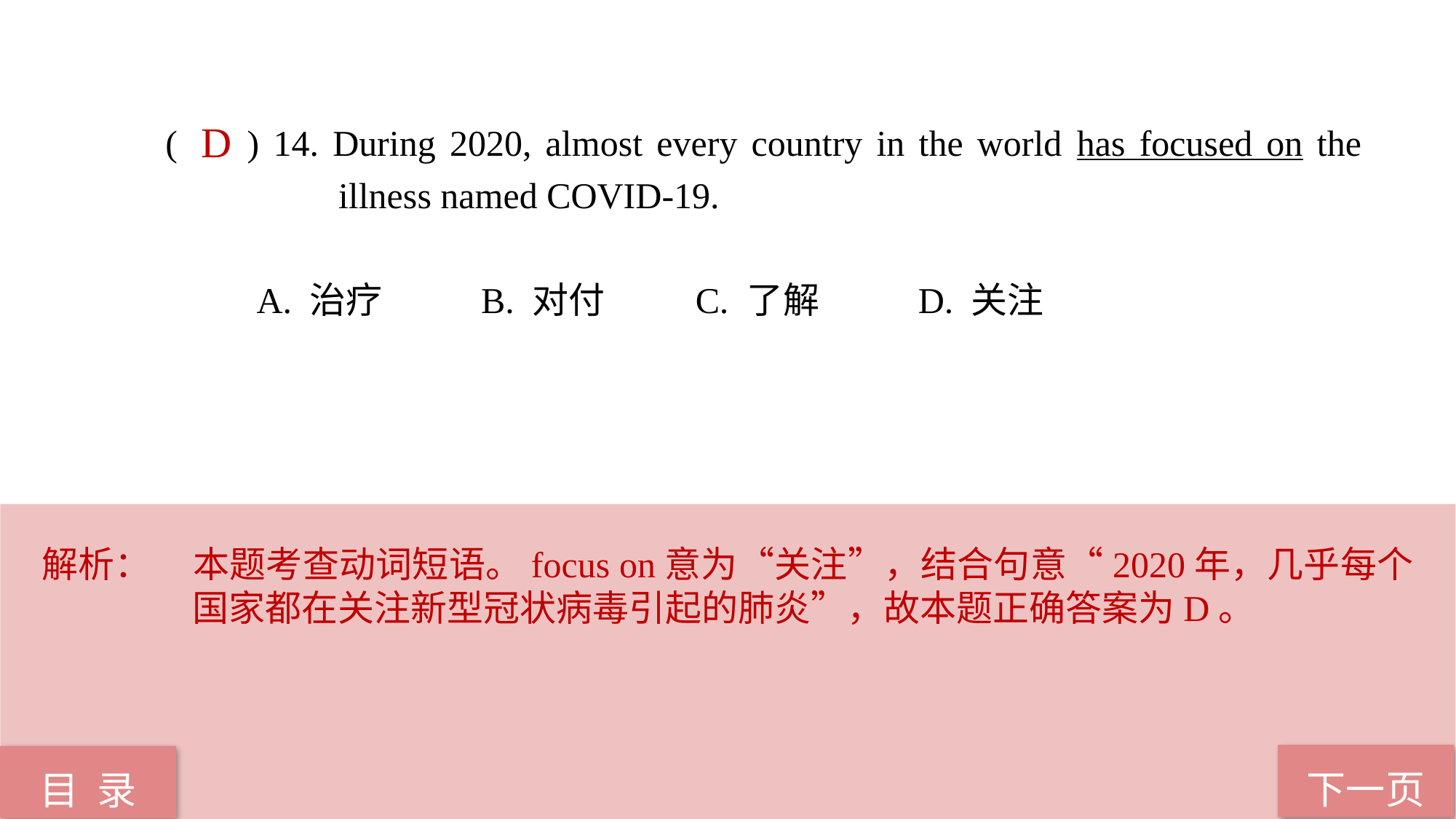

(     ) 14. During 2020, almost every country in the world has focused on the 	       illness named COVID-19.

          A. 治疗           B. 对付          C. 了解           D. 关注
D
解析：	本题考查动词短语。focus on意为“关注”，结合句意“2020年，几乎每个国家都在关注新型冠状病毒引起的肺炎”，故本题正确答案为D。